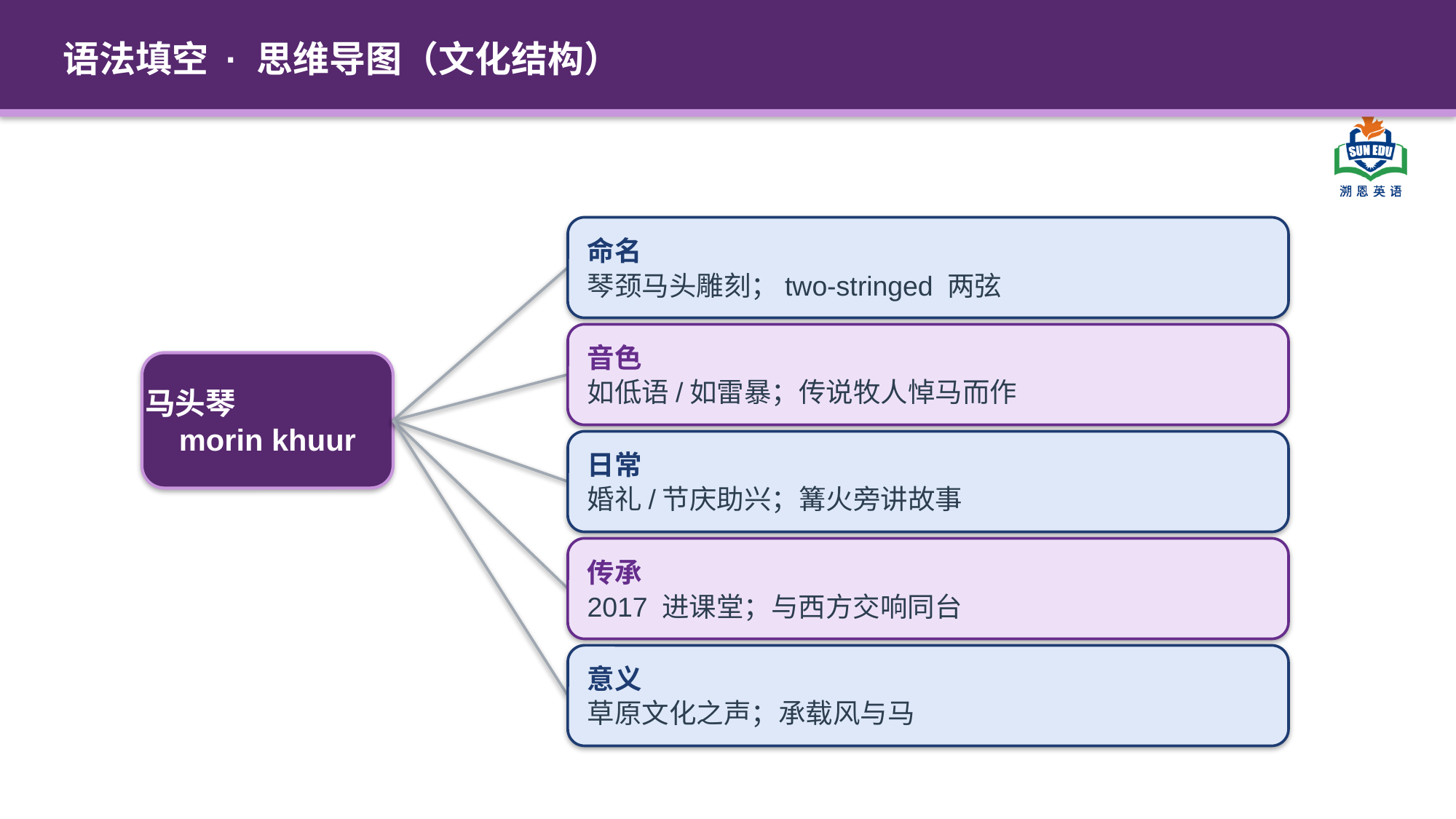

语法填空 · 思维导图（文化结构）

命名
琴颈马头雕刻；two-stringed 两弦

音色
如低语/如雷暴；传说牧人悼马而作

马头琴
morin khuur

日常
婚礼/节庆助兴；篝火旁讲故事

传承
2017 进课堂；与西方交响同台

意义
草原文化之声；承载风与马